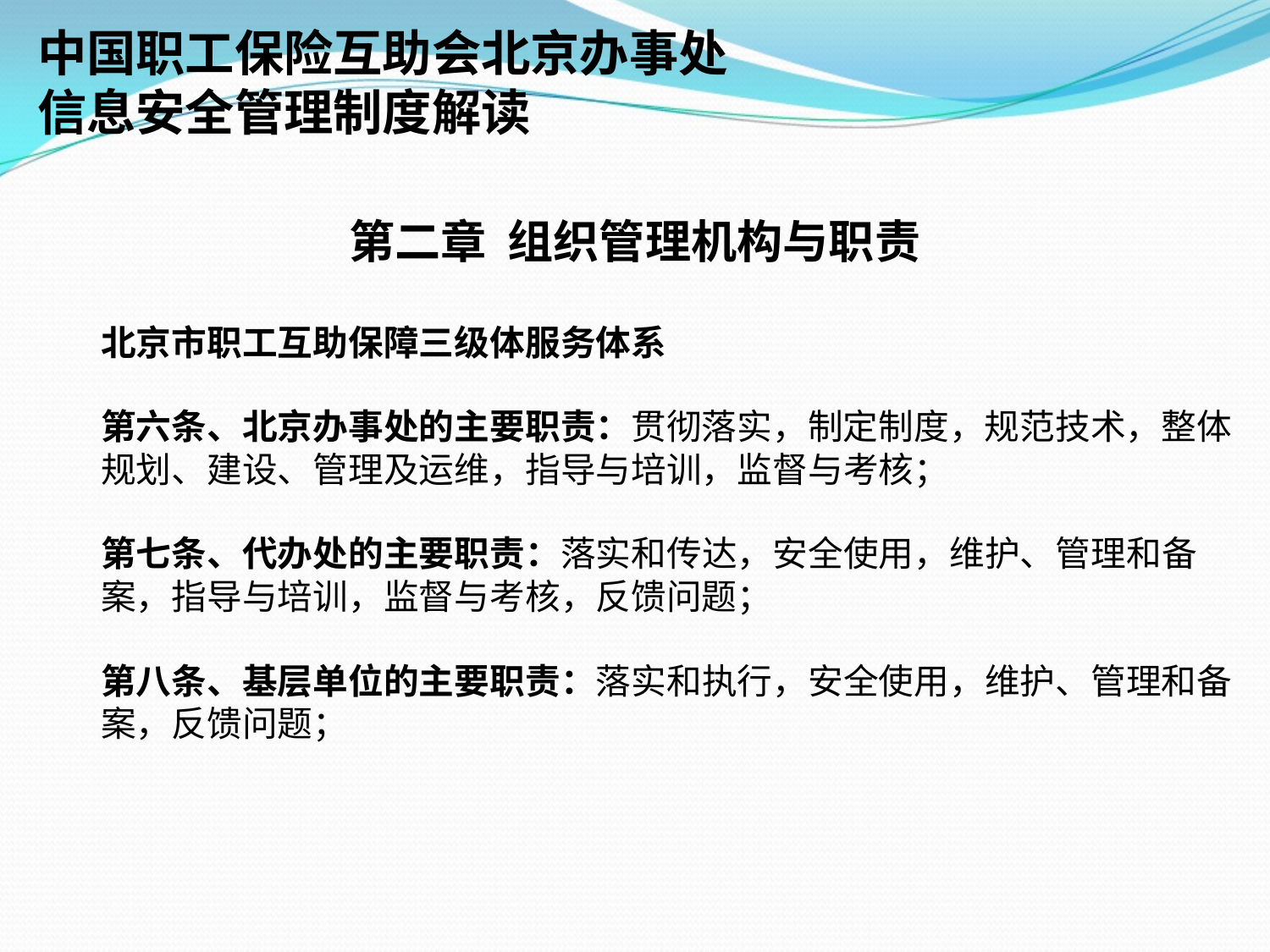

中国职工保险互助会北京办事处
信息安全管理制度解读
第二章  组织管理机构与职责

北京市职工互助保障三级体服务体系

第六条、北京办事处的主要职责：贯彻落实，制定制度，规范技术，整体规划、建设、管理及运维，指导与培训，监督与考核；

第七条、代办处的主要职责：落实和传达，安全使用，维护、管理和备案，指导与培训，监督与考核，反馈问题；

第八条、基层单位的主要职责：落实和执行，安全使用，维护、管理和备案，反馈问题；